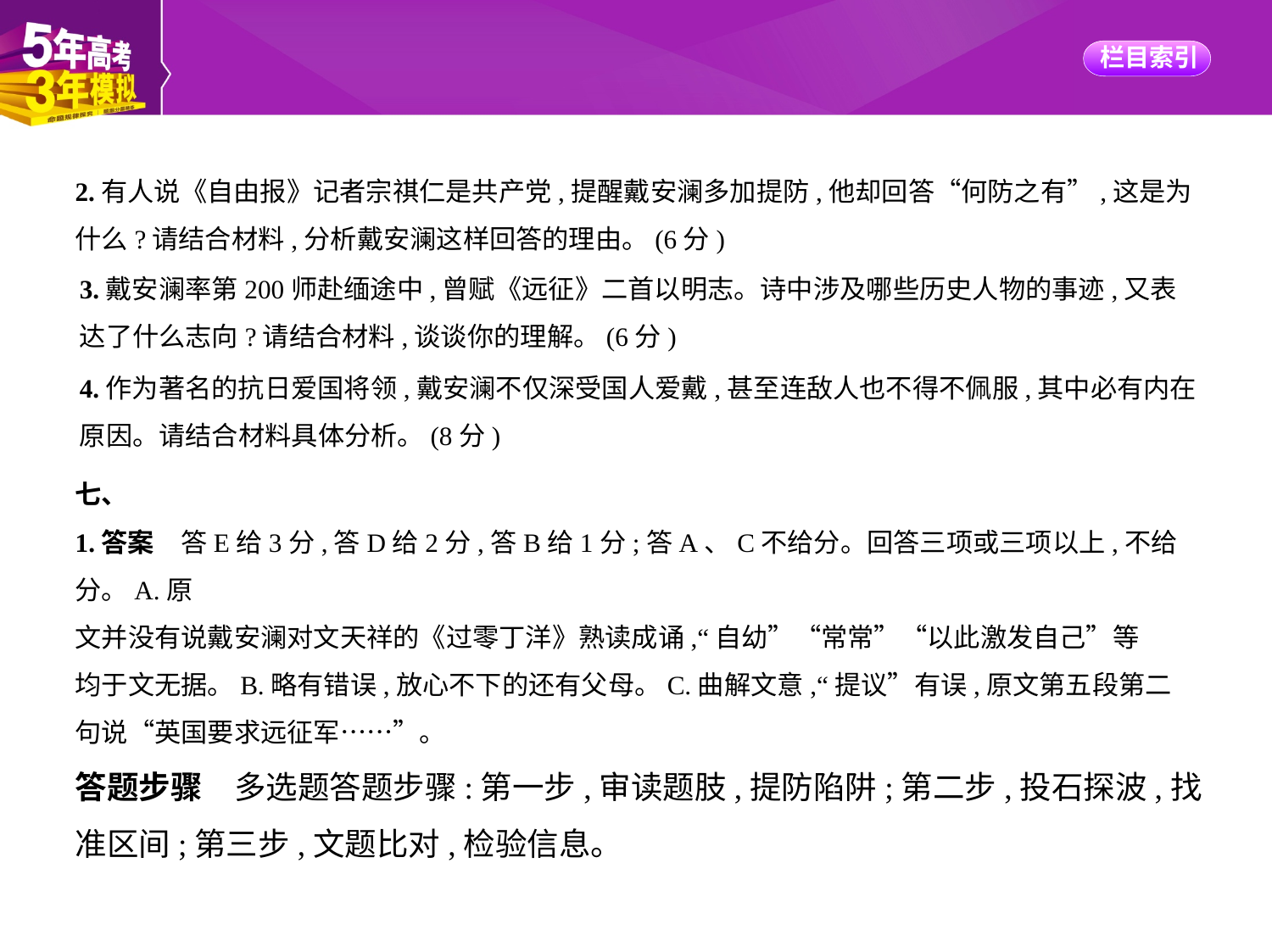

2.有人说《自由报》记者宗祺仁是共产党,提醒戴安澜多加提防,他却回答“何防之有”,这是为
什么?请结合材料,分析戴安澜这样回答的理由。(6分)
3.戴安澜率第200师赴缅途中,曾赋《远征》二首以明志。诗中涉及哪些历史人物的事迹,又表
达了什么志向?请结合材料,谈谈你的理解。(6分)
4.作为著名的抗日爱国将领,戴安澜不仅深受国人爱戴,甚至连敌人也不得不佩服,其中必有内在
原因。请结合材料具体分析。(8分)
七、
1.答案　答E给3分,答D给2分,答B给1分;答A、C不给分。回答三项或三项以上,不给分。A.原
文并没有说戴安澜对文天祥的《过零丁洋》熟读成诵,“自幼”“常常”“以此激发自己”等
均于文无据。B.略有错误,放心不下的还有父母。C.曲解文意,“提议”有误,原文第五段第二
句说“英国要求远征军……”。
答题步骤　多选题答题步骤:第一步,审读题肢,提防陷阱;第二步,投石探波,找准区间;第三步,文题比对,检验信息。